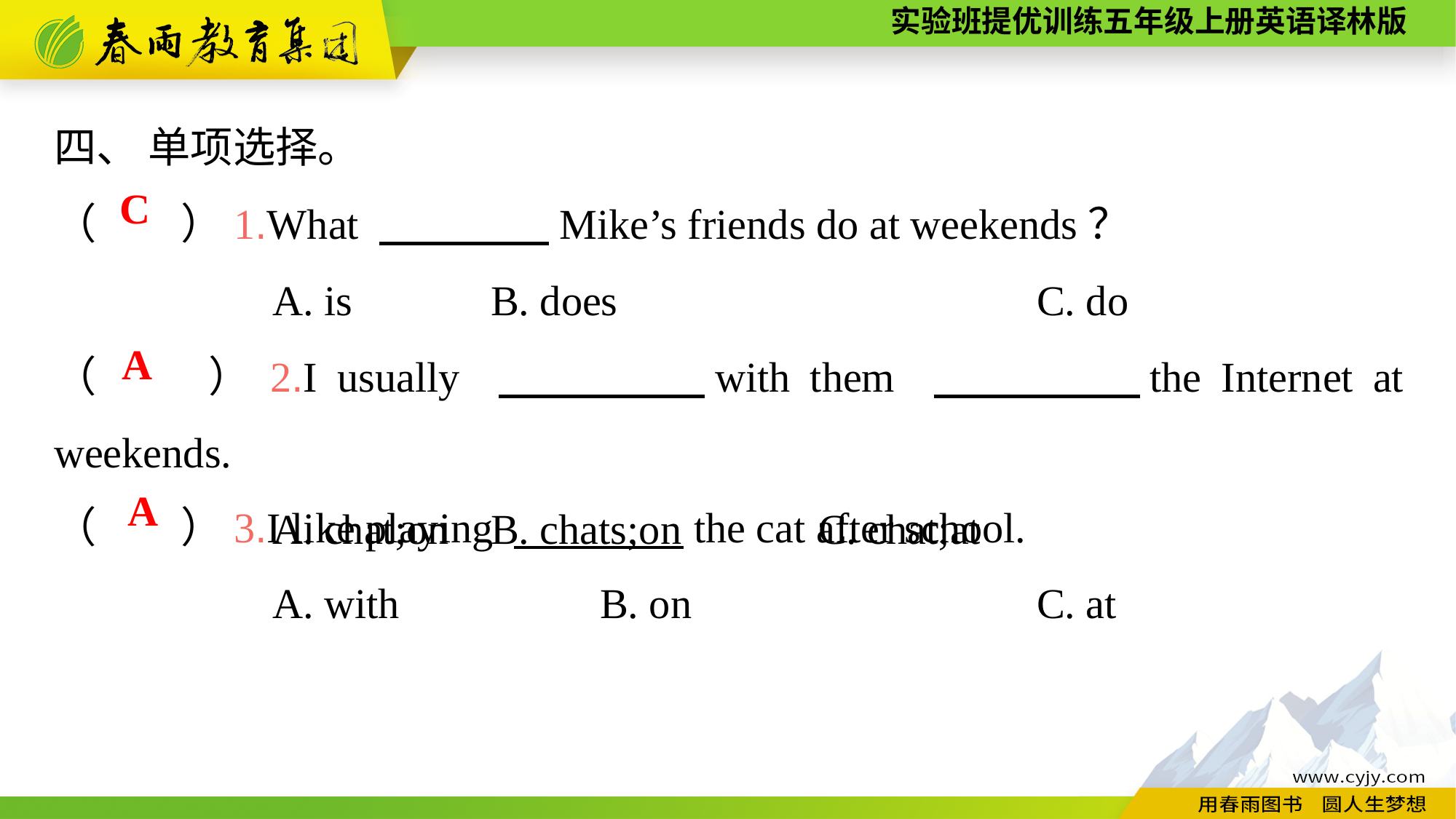

四、 单项选择。
（　　）1.What 　　　　Mike’s friends do at weekends？
		A. is		B. does				C. do
（　　）2.I usually 　　　　with them 　　　　the Internet at weekends.
		A. chat;on	B. chats;on		C. chat;at
C
A
（　　）3.I like playing 　　　　the cat after school.
		A. with		B. on				C. at
A